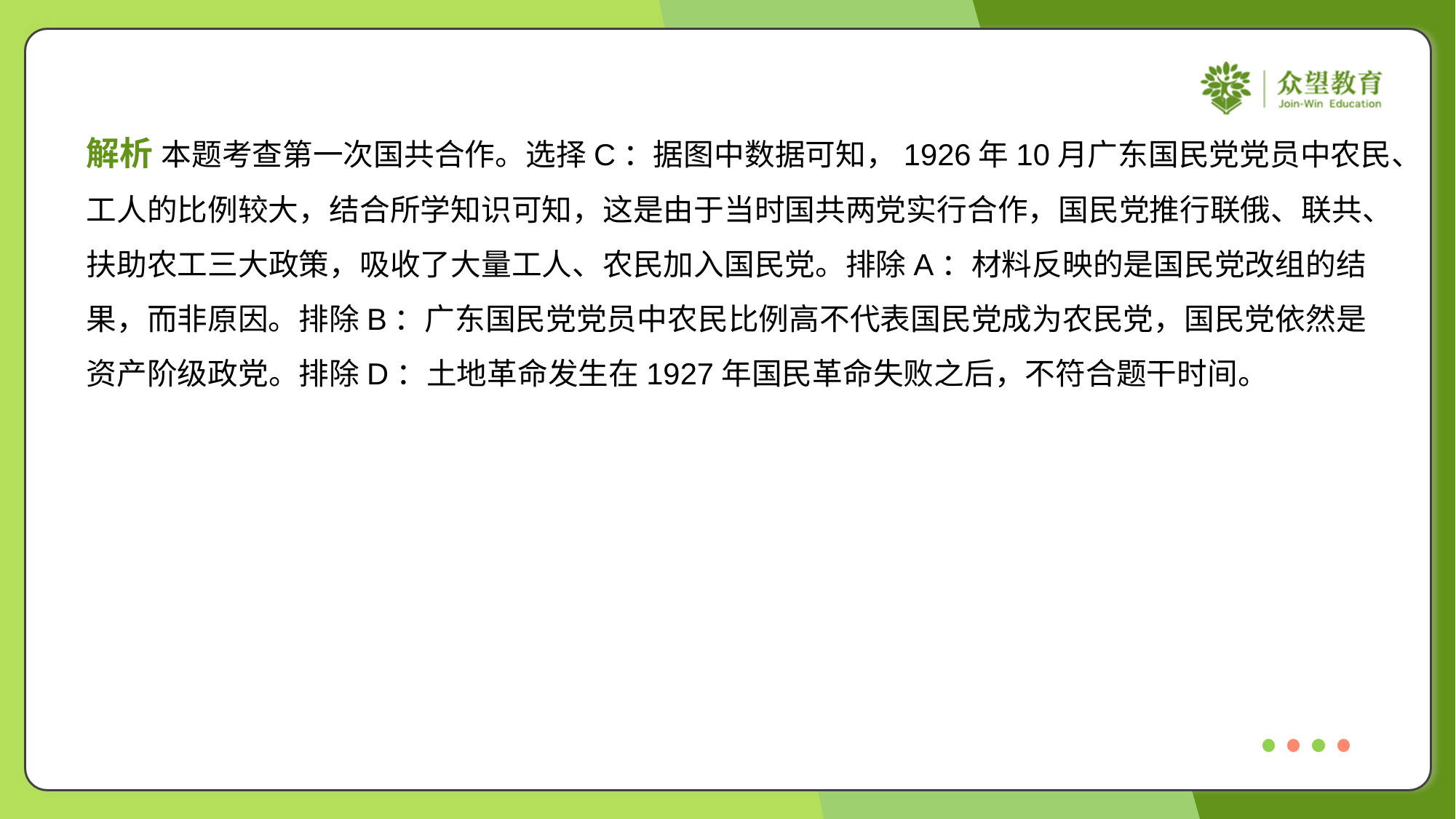

解析 本题考查第一次国共合作。选择C：据图中数据可知，1926年10月广东国民党党员中农民、
工人的比例较大，结合所学知识可知，这是由于当时国共两党实行合作，国民党推行联俄、联共、
扶助农工三大政策，吸收了大量工人、农民加入国民党。排除A：材料反映的是国民党改组的结
果，而非原因。排除B：广东国民党党员中农民比例高不代表国民党成为农民党，国民党依然是
资产阶级政党。排除D：土地革命发生在1927年国民革命失败之后，不符合题干时间。